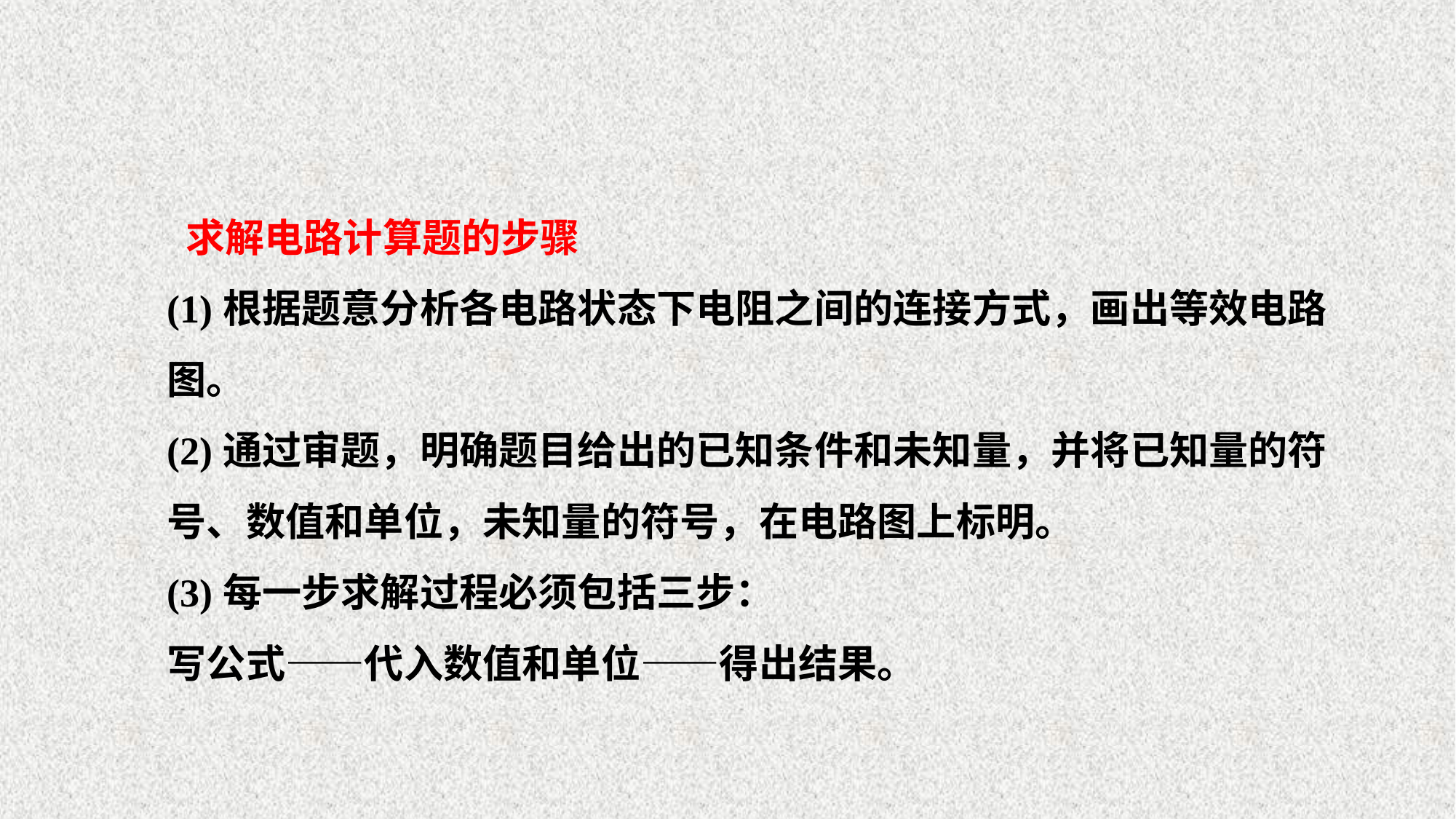

求解电路计算题的步骤
(1)根据题意分析各电路状态下电阻之间的连接方式，画出等效电路图。
(2)通过审题，明确题目给出的已知条件和未知量，并将已知量的符号、数值和单位，未知量的符号，在电路图上标明。
(3)每一步求解过程必须包括三步：
写公式——代入数值和单位——得出结果。